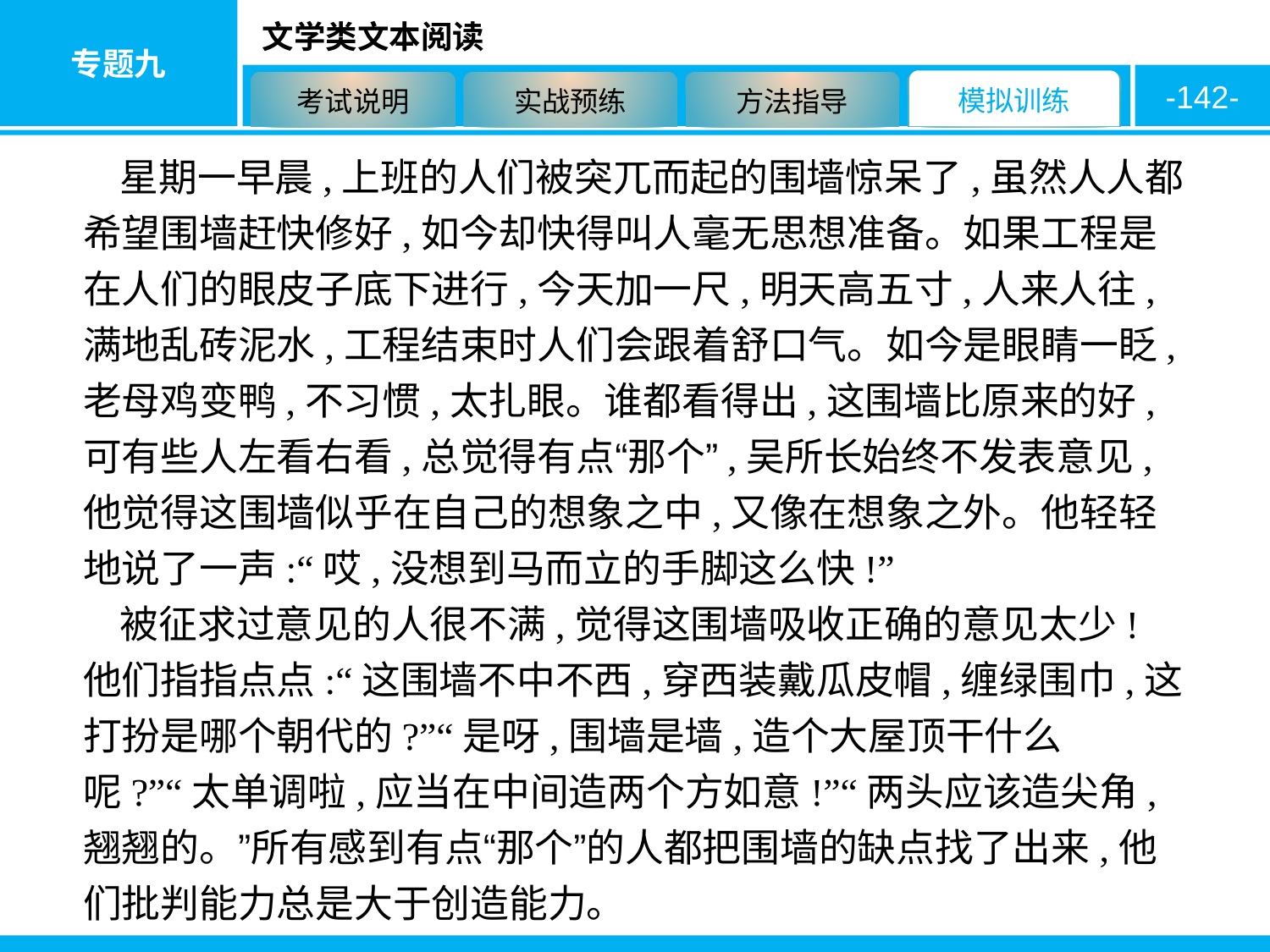

-142-
星期一早晨,上班的人们被突兀而起的围墙惊呆了,虽然人人都希望围墙赶快修好,如今却快得叫人毫无思想准备。如果工程是在人们的眼皮子底下进行,今天加一尺,明天高五寸,人来人往,满地乱砖泥水,工程结束时人们会跟着舒口气。如今是眼睛一眨,老母鸡变鸭,不习惯,太扎眼。谁都看得出,这围墙比原来的好,可有些人左看右看,总觉得有点“那个”,吴所长始终不发表意见,他觉得这围墙似乎在自己的想象之中,又像在想象之外。他轻轻地说了一声:“哎,没想到马而立的手脚这么快!”
被征求过意见的人很不满,觉得这围墙吸收正确的意见太少!他们指指点点:“这围墙不中不西,穿西装戴瓜皮帽,缠绿围巾,这打扮是哪个朝代的?”“是呀,围墙是墙,造个大屋顶干什么呢?”“太单调啦,应当在中间造两个方如意!”“两头应该造尖角,翘翘的。”所有感到有点“那个”的人都把围墙的缺点找了出来,他们批判能力总是大于创造能力。